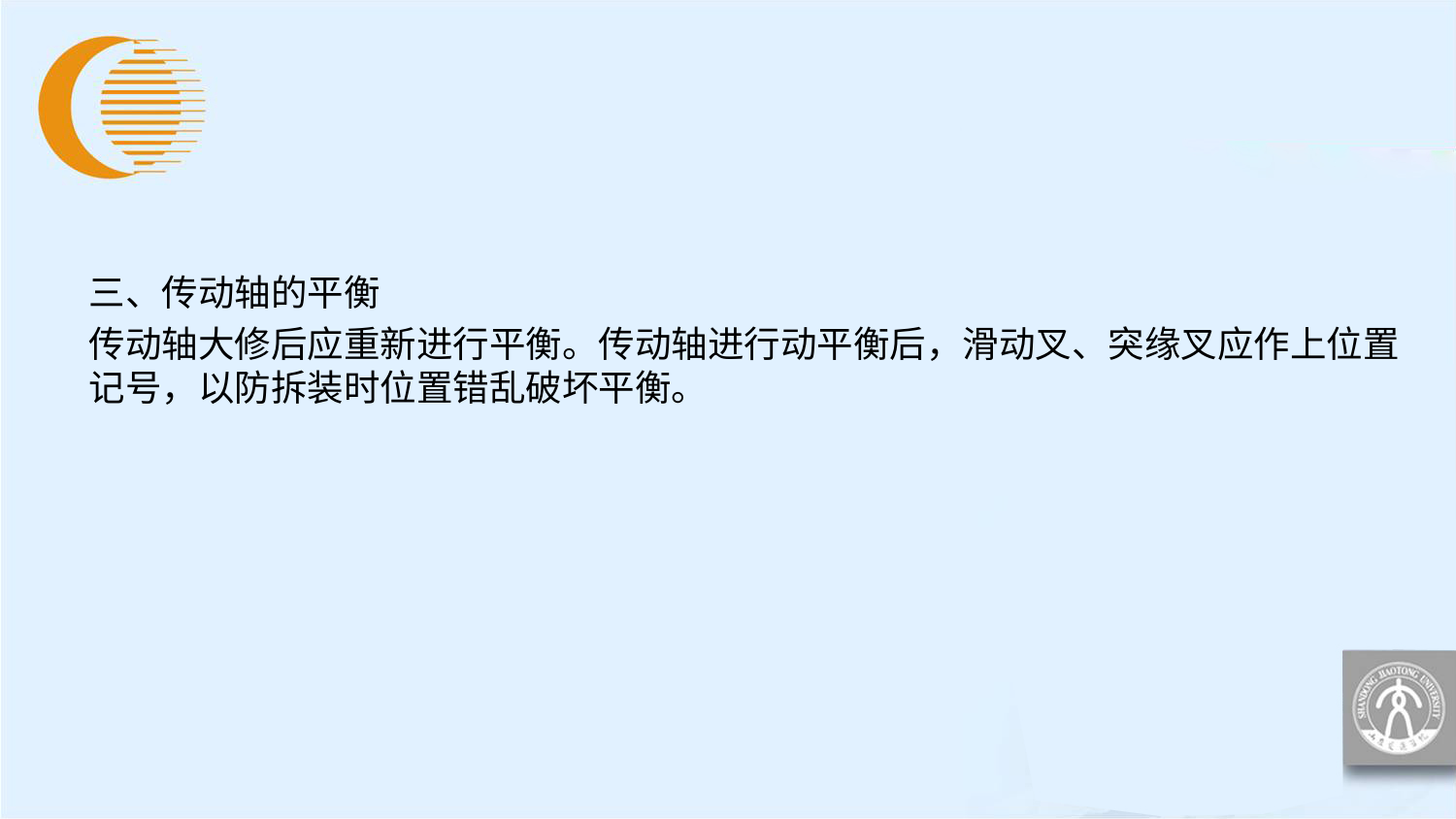

三、传动轴的平衡
传动轴大修后应重新进行平衡。传动轴进行动平衡后，滑动叉、突缘叉应作上位置记号，以防拆装时位置错乱破坏平衡。